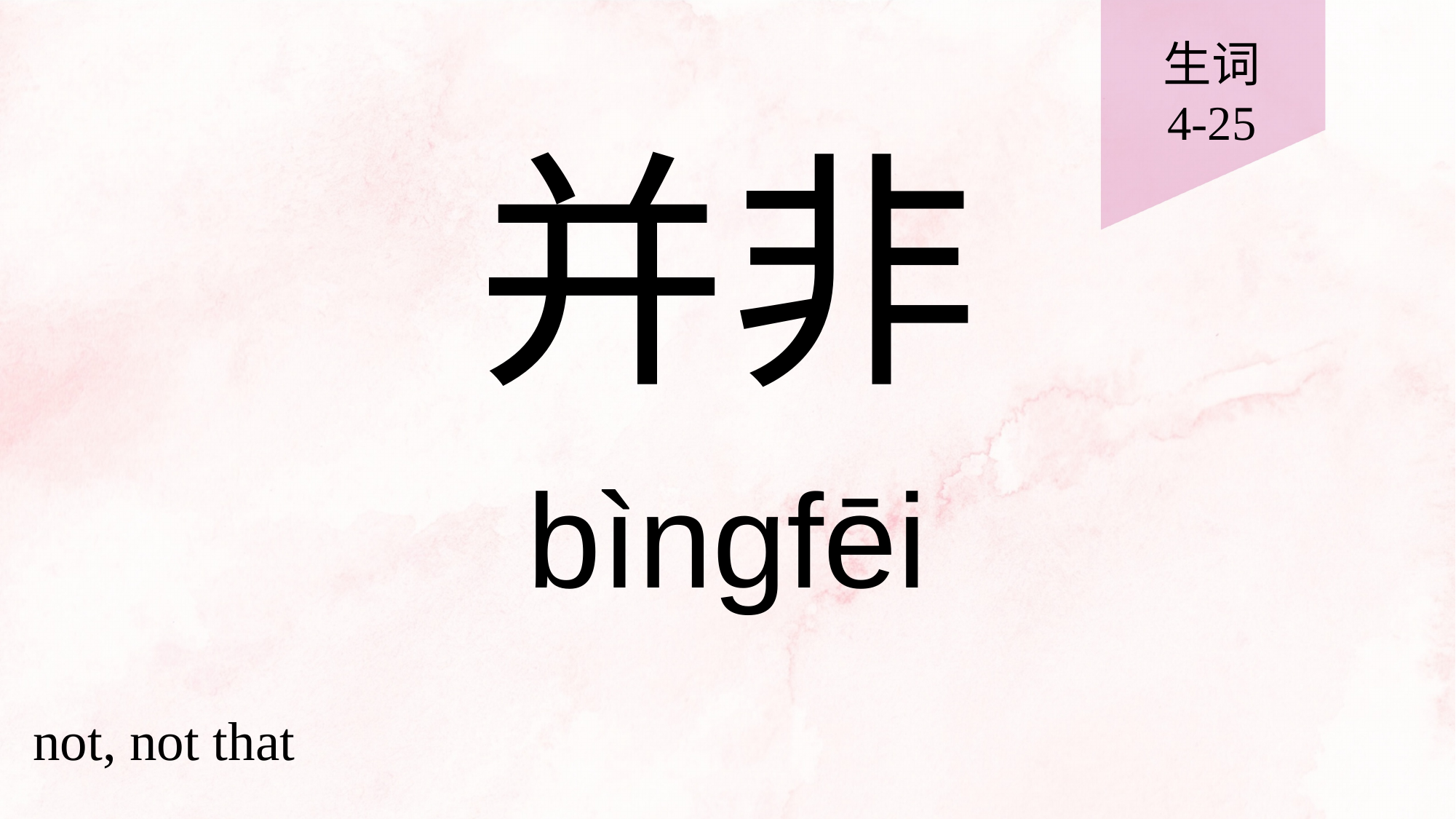

生词
4-25
# 并非
bìngfēi
not, not that